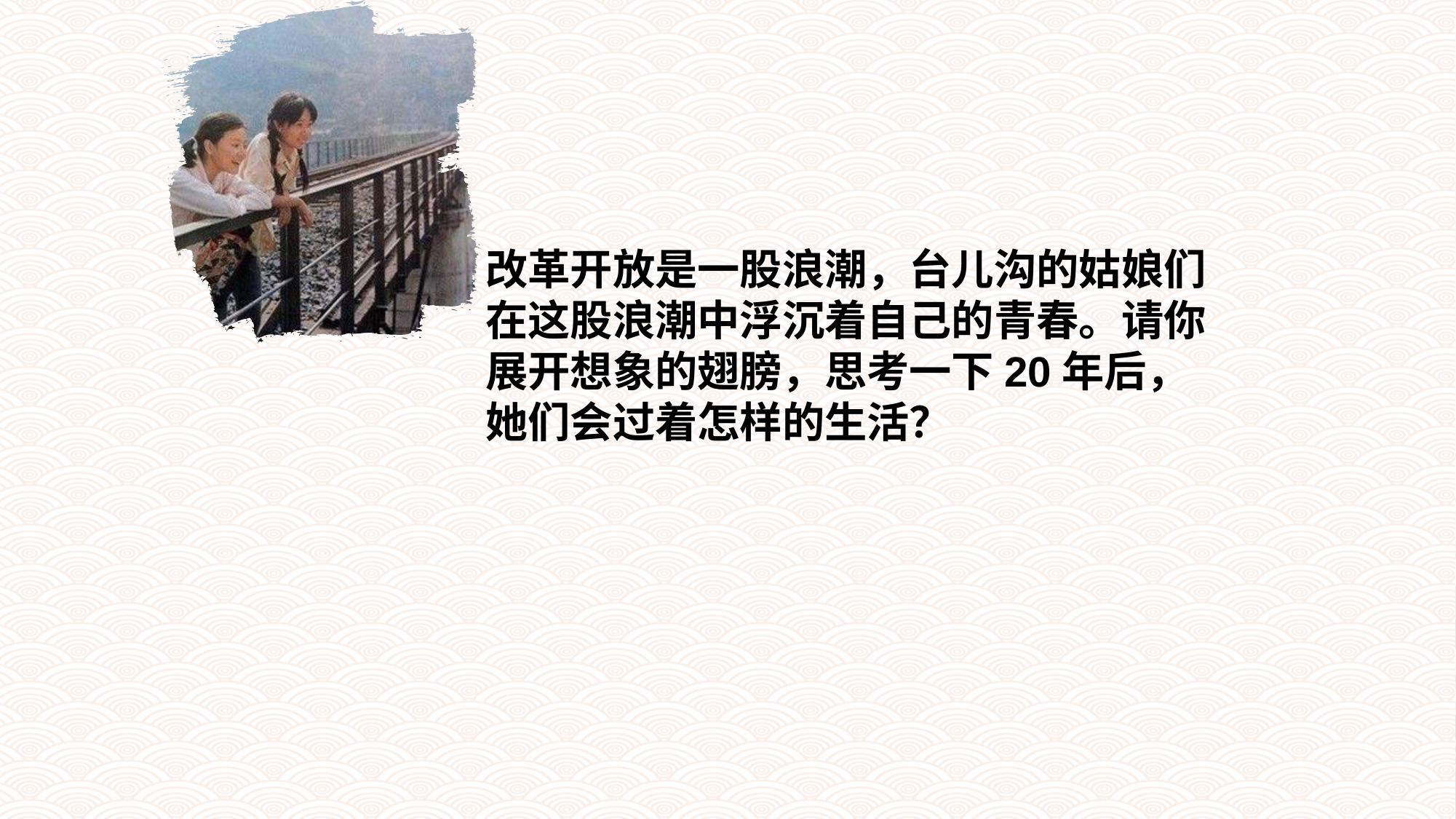

改革开放是一股浪潮，台儿沟的姑娘们在这股浪潮中浮沉着自己的青春。请你展开想象的翅膀，思考一下20年后，她们会过着怎样的生活？